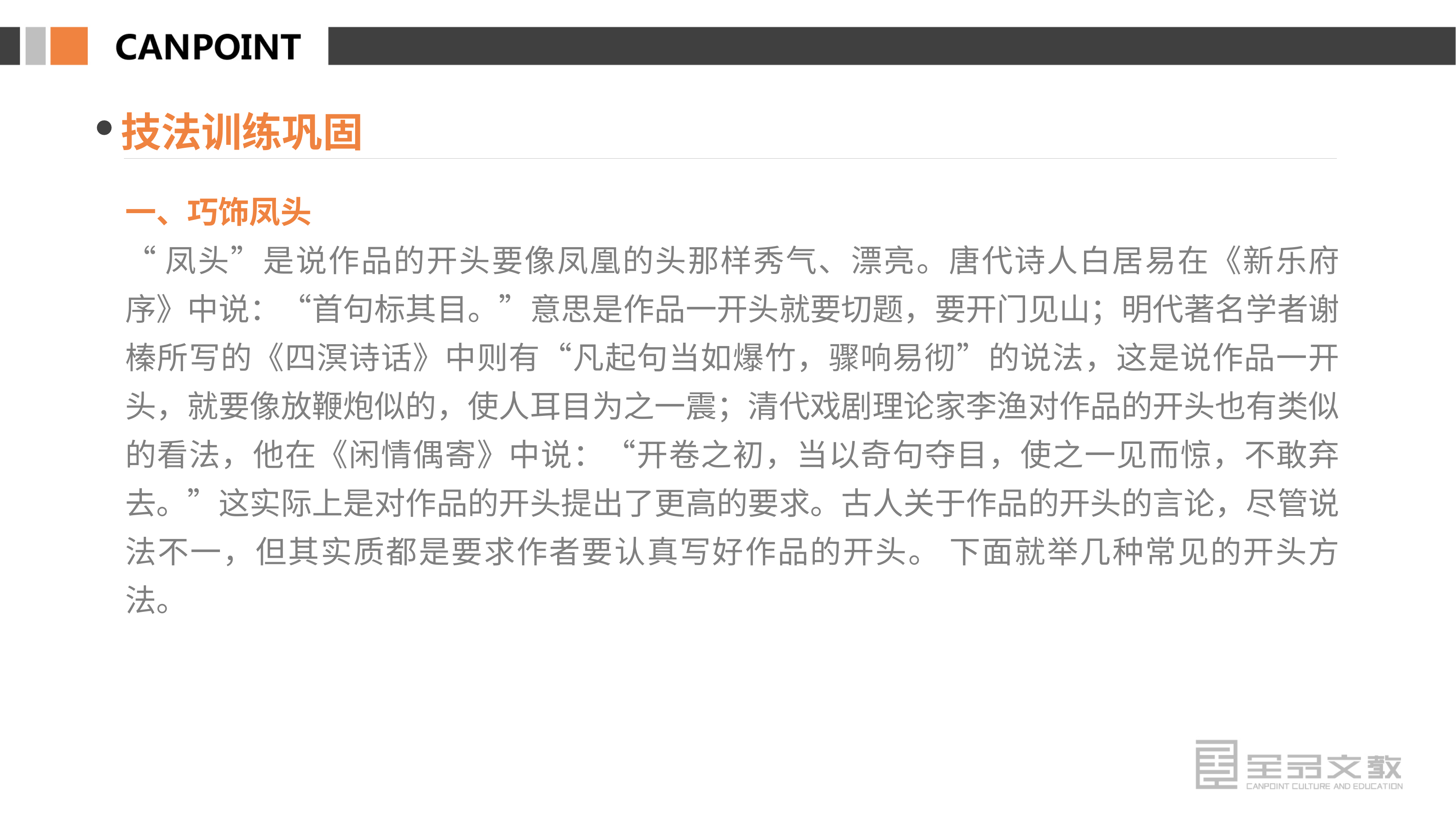

技法训练巩固

一、巧饰凤头
“凤头”是说作品的开头要像凤凰的头那样秀气、漂亮。唐代诗人白居易在《新乐府序》中说：“首句标其目。”意思是作品一开头就要切题，要开门见山；明代著名学者谢榛所写的《四溟诗话》中则有“凡起句当如爆竹，骤响易彻”的说法，这是说作品一开头，就要像放鞭炮似的，使人耳目为之一震；清代戏剧理论家李渔对作品的开头也有类似的看法，他在《闲情偶寄》中说：“开卷之初，当以奇句夺目，使之一见而惊，不敢弃去。”这实际上是对作品的开头提出了更高的要求。古人关于作品的开头的言论，尽管说法不一，但其实质都是要求作者要认真写好作品的开头。 下面就举几种常见的开头方法。